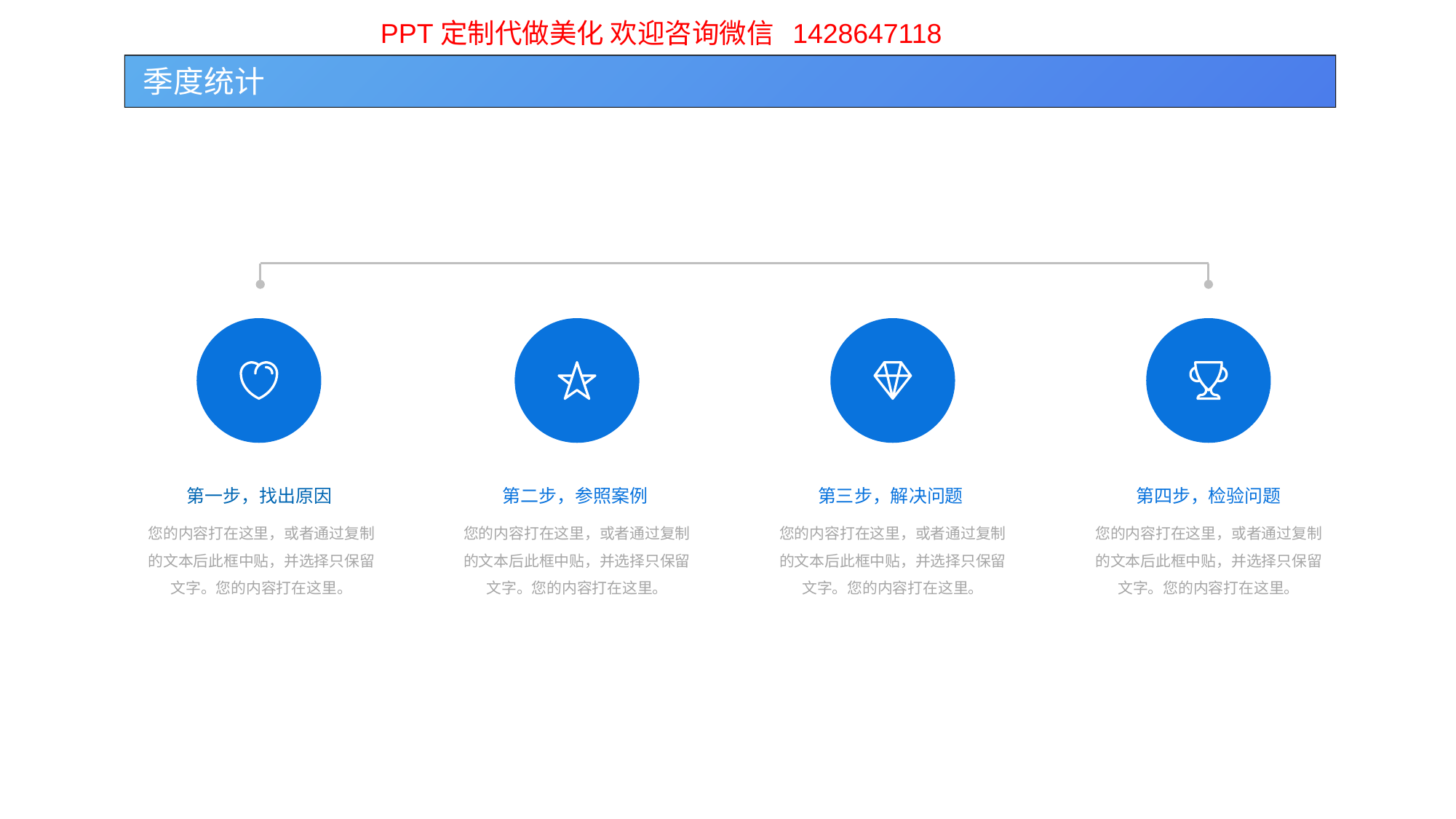

季度统计

第一步，找出原因
您的内容打在这里，或者通过复制的文本后此框中贴，并选择只保留文字。您的内容打在这里。
第二步，参照案例
您的内容打在这里，或者通过复制的文本后此框中贴，并选择只保留文字。您的内容打在这里。

第三步，解决问题
您的内容打在这里，或者通过复制的文本后此框中贴，并选择只保留文字。您的内容打在这里。
第四步，检验问题
您的内容打在这里，或者通过复制的文本后此框中贴，并选择只保留文字。您的内容打在这里。